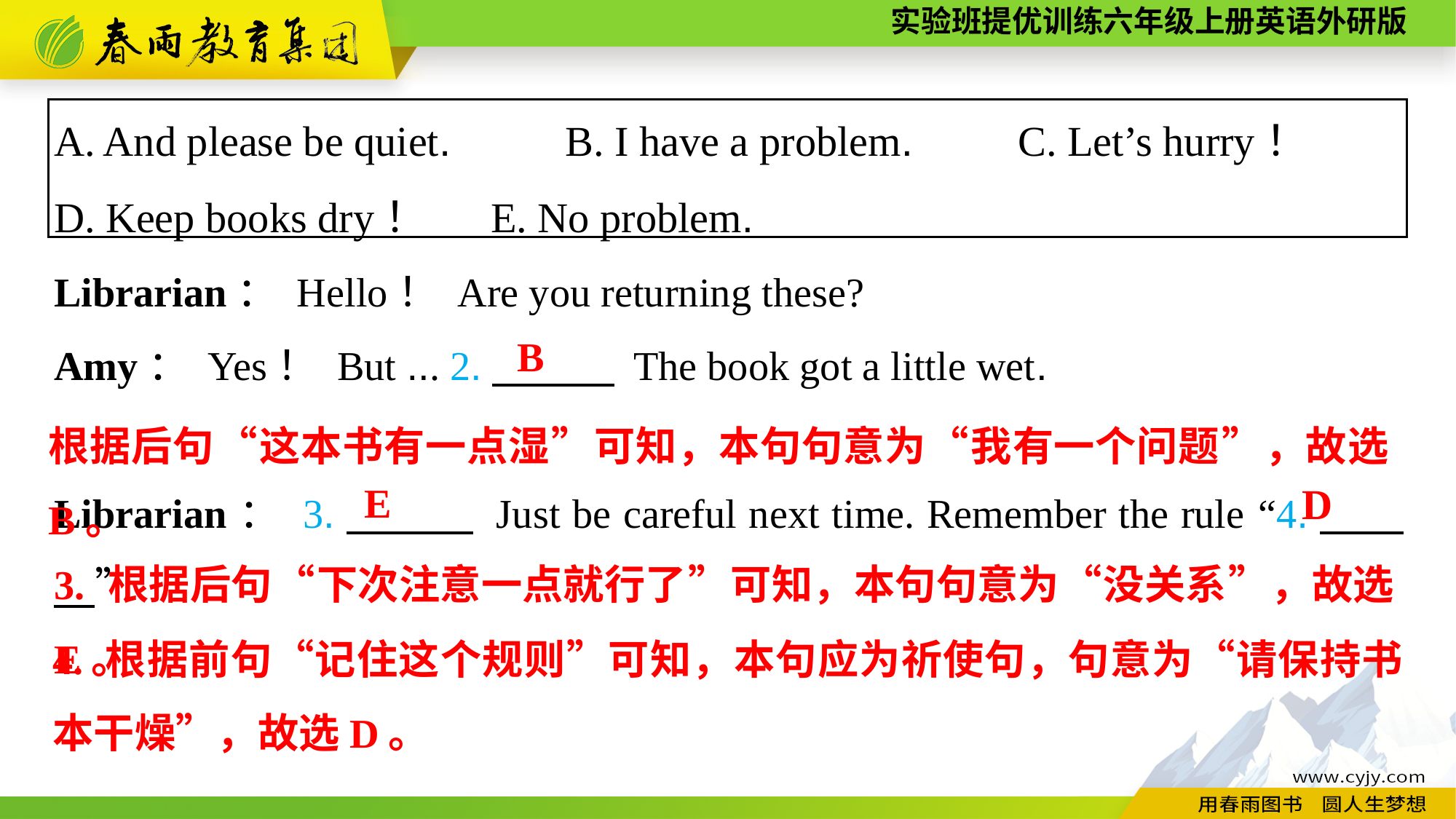

A. And please be quiet.　　 B. I have a problem.　　C. Let’s hurry！
D. Keep books dry！	E. No problem.

Librarian： Hello！ Are you returning these?
Amy： Yes！ But ... 2.　　　 The book got a little wet.

Librarian： 3.　　　 Just be careful next time. Remember the rule “4.　　　”
B
根据后句“这本书有一点湿”可知，本句句意为“我有一个问题”，故选B。
D
E
3. 根据后句“下次注意一点就行了”可知，本句句意为“没关系”，故选E。
4. 根据前句“记住这个规则”可知，本句应为祈使句，句意为“请保持书本干燥”，故选D。